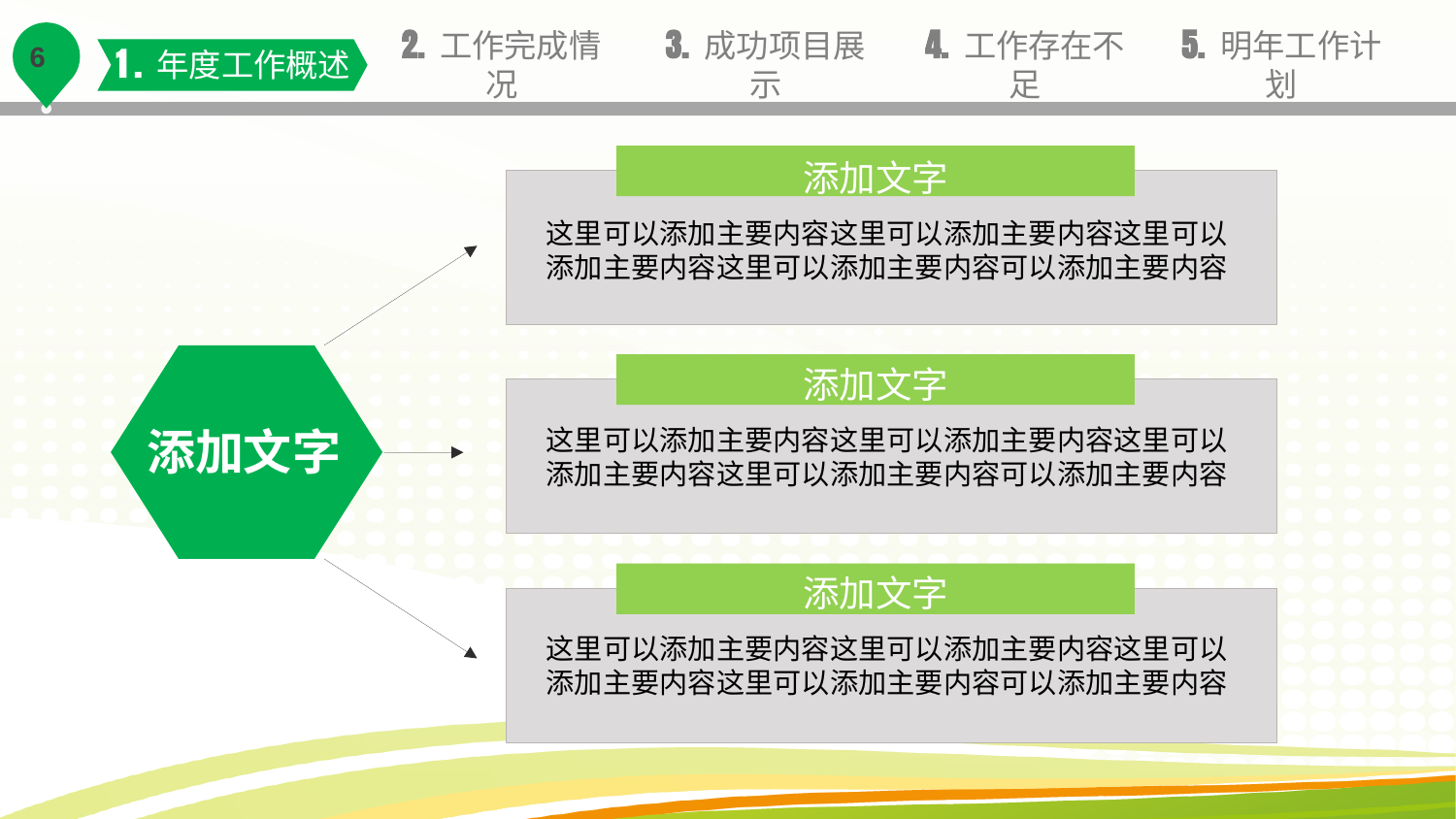

1 . 年度工作概述
2. 工作完成情况
3. 成功项目展示
4. 工作存在不足
5. 明年工作计划

添加文字

这里可以添加主要内容这里可以添加主要内容这里可以添加主要内容这里可以添加主要内容可以添加主要内容

添加文字

添加文字
这里可以添加主要内容这里可以添加主要内容这里可以添加主要内容这里可以添加主要内容可以添加主要内容

添加文字

这里可以添加主要内容这里可以添加主要内容这里可以添加主要内容这里可以添加主要内容可以添加主要内容